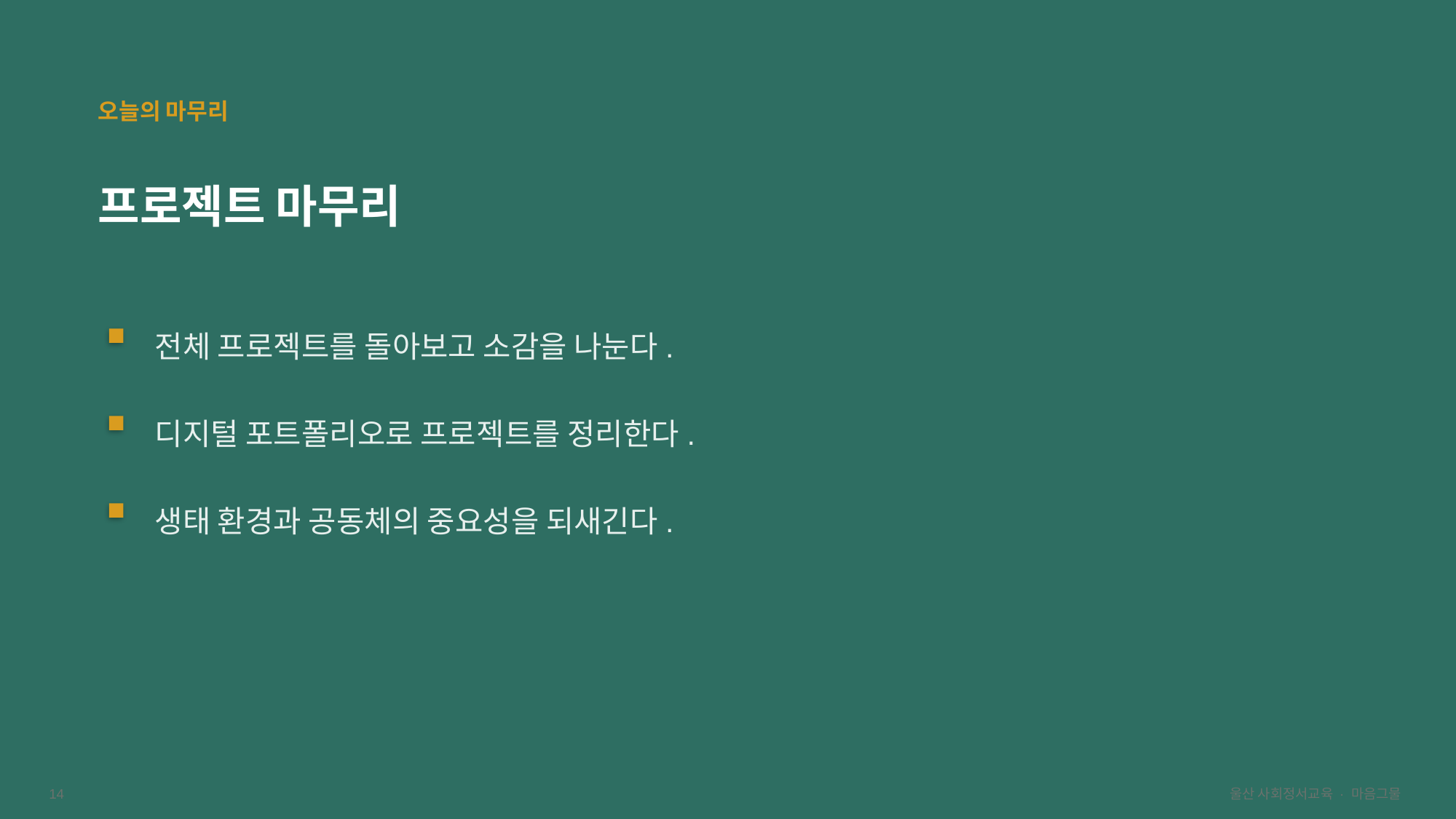

오늘의 마무리
프로젝트 마무리
전체 프로젝트를 돌아보고 소감을 나눈다.

디지털 포트폴리오로 프로젝트를 정리한다.

생태 환경과 공동체의 중요성을 되새긴다.

14
울산 사회정서교육 · 마음그물